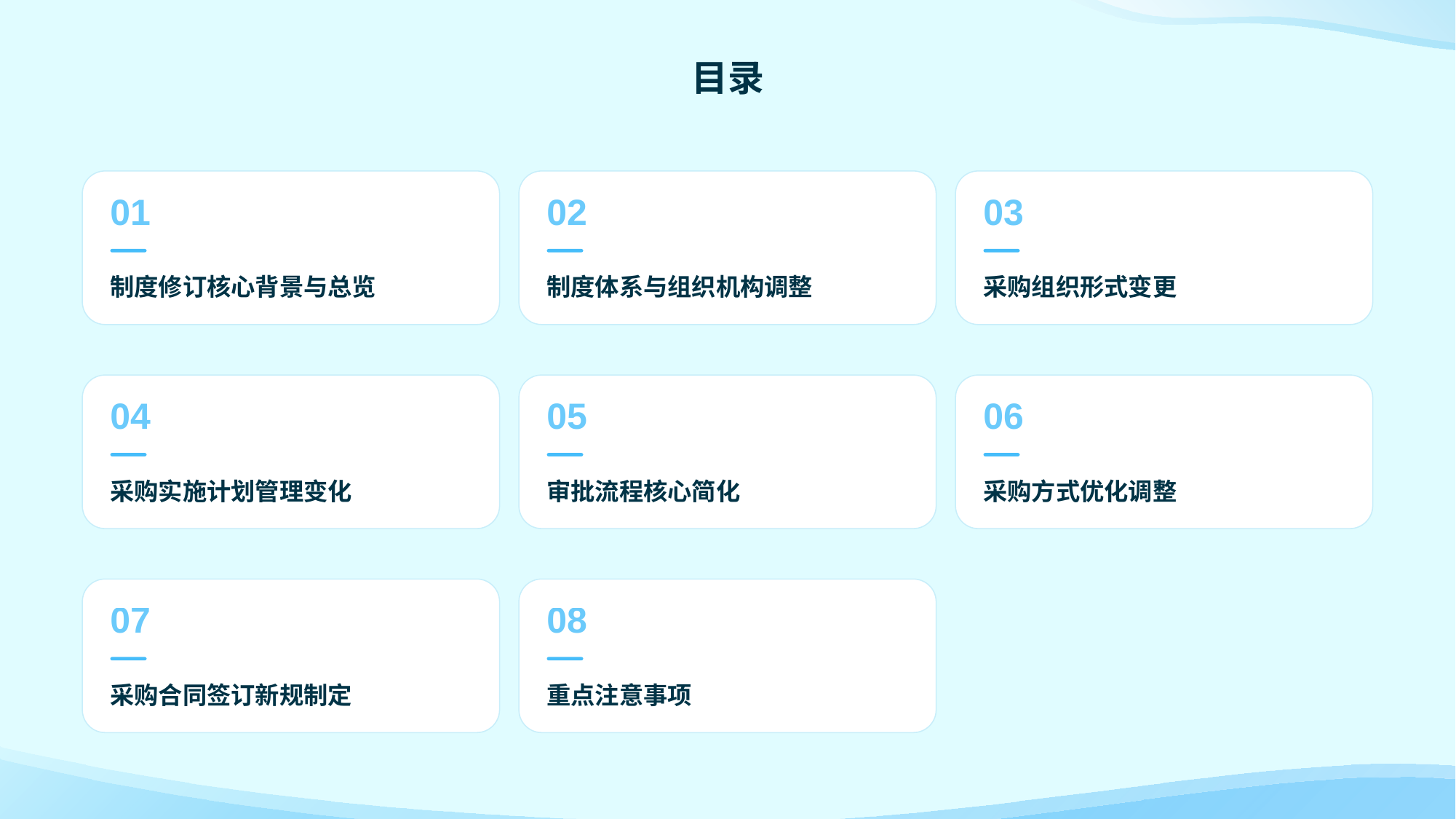

目录

01
02
03

制度修订核心背景与总览
制度体系与组织机构调整
采购组织形式变更

04
05
06

采购实施计划管理变化
审批流程核心简化
采购方式优化调整

07
08

采购合同签订新规制定
重点注意事项